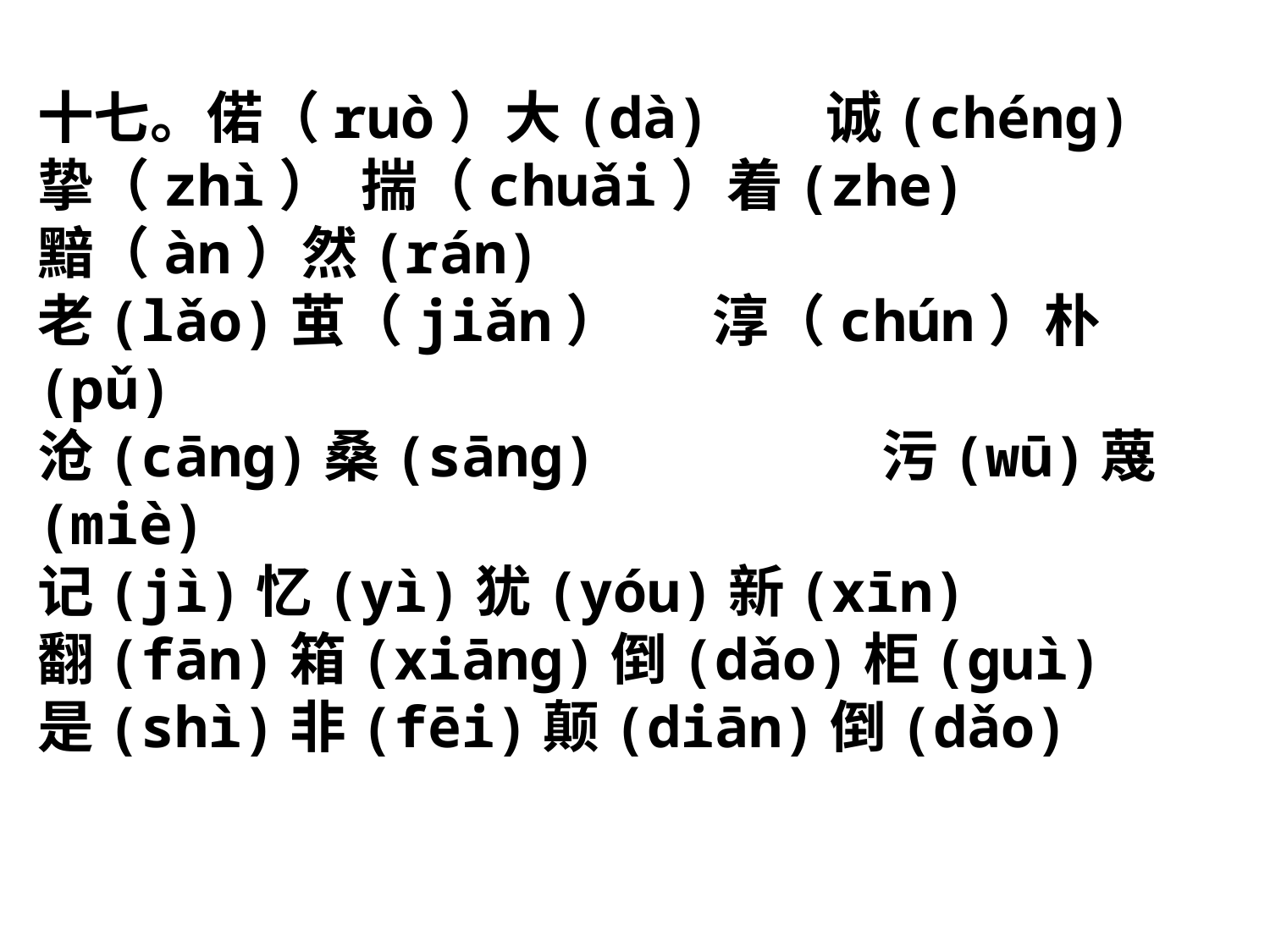

十七。偌（ruò）大(dà)   诚(chéng)挚（zhì）  揣（chuǎi）着(zhe)      黯（àn）然(rán)
老(lǎo)茧（jiǎn）       淳（chún）朴(pǔ)
沧(cāng)桑(sāng)        污(wū)蔑(miè)
记(jì)忆(yì)犹(yóu)新(xīn)
翻(fān)箱(xiāng)倒(dǎo)柜(guì)
是(shì)非(fēi)颠(diān)倒(dǎo)